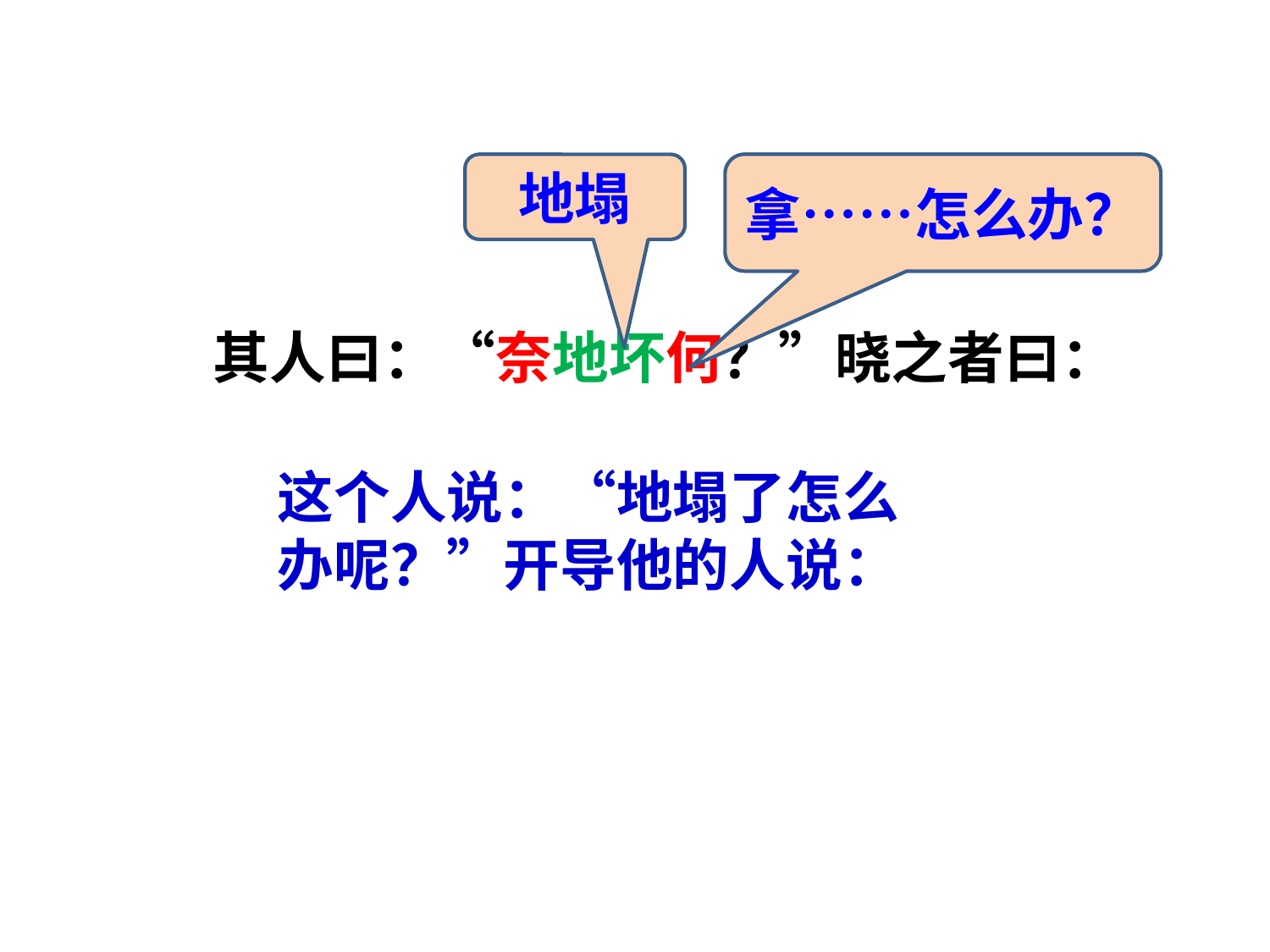

拿……怎么办？
地塌
其人曰：“奈地坏何？”晓之者曰：
这个人说：“地塌了怎么办呢？”开导他的人说：